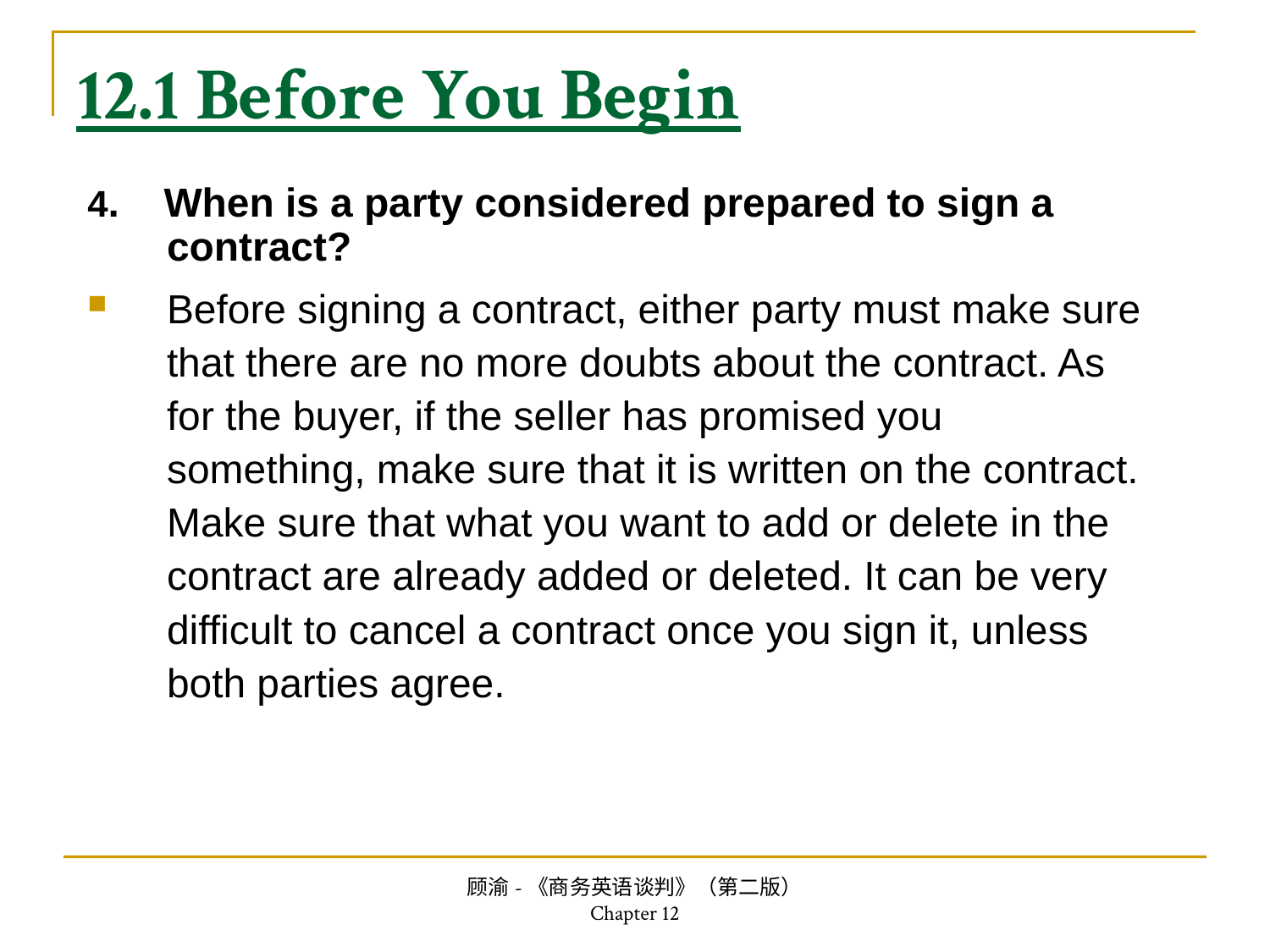

# 12.1 Before You Begin
4.    When is a party considered prepared to sign a contract?
Before signing a contract, either party must make sure that there are no more doubts about the contract. As for the buyer, if the seller has promised you something, make sure that it is written on the contract. Make sure that what you want to add or delete in the contract are already added or deleted. It can be very difficult to cancel a contract once you sign it, unless both parties agree.

8
顾渝-《商务英语谈判》（第二版） Chapter 12